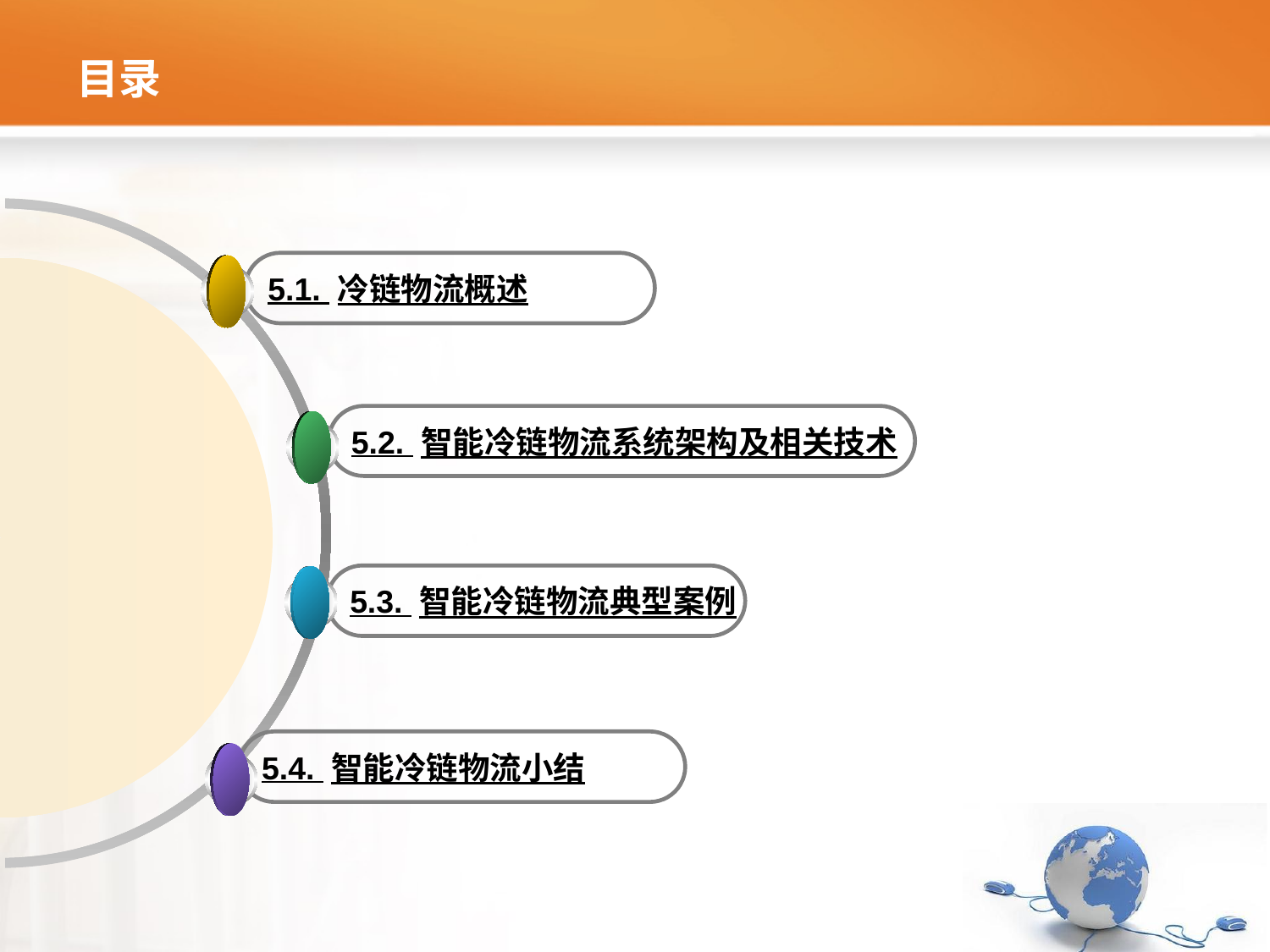

# 目录

5.1. 冷链物流概述

5.2. 智能冷链物流系统架构及相关技术

5.3. 智能冷链物流典型案例

5.4. 智能冷链物流小结